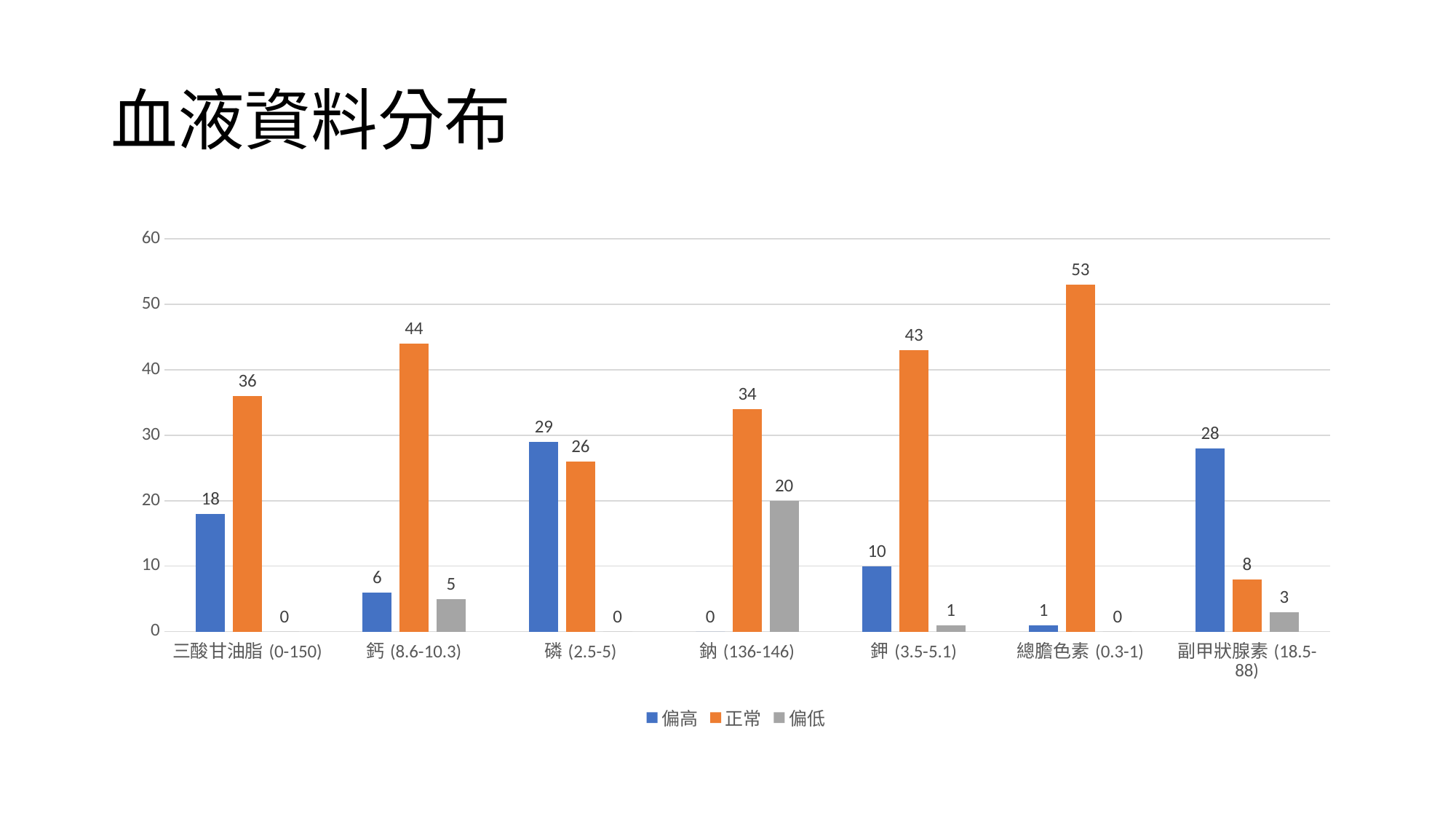

# 血液資料分布

### Chart

| Category | 偏高 | 正常 | 偏低 |
|---|---|---|---|
| 三酸甘油脂(0-150) | 18.0 | 36.0 | 0.0 |
| 鈣(8.6-10.3) | 6.0 | 44.0 | 5.0 |
| 磷(2.5-5) | 29.0 | 26.0 | 0.0 |
| 鈉(136-146) | 0.0 | 34.0 | 20.0 |
| 鉀(3.5-5.1) | 10.0 | 43.0 | 1.0 |
| 總膽色素(0.3-1) | 1.0 | 53.0 | 0.0 |
| 副甲狀腺素(18.5-88) | 28.0 | 8.0 | 3.0 |